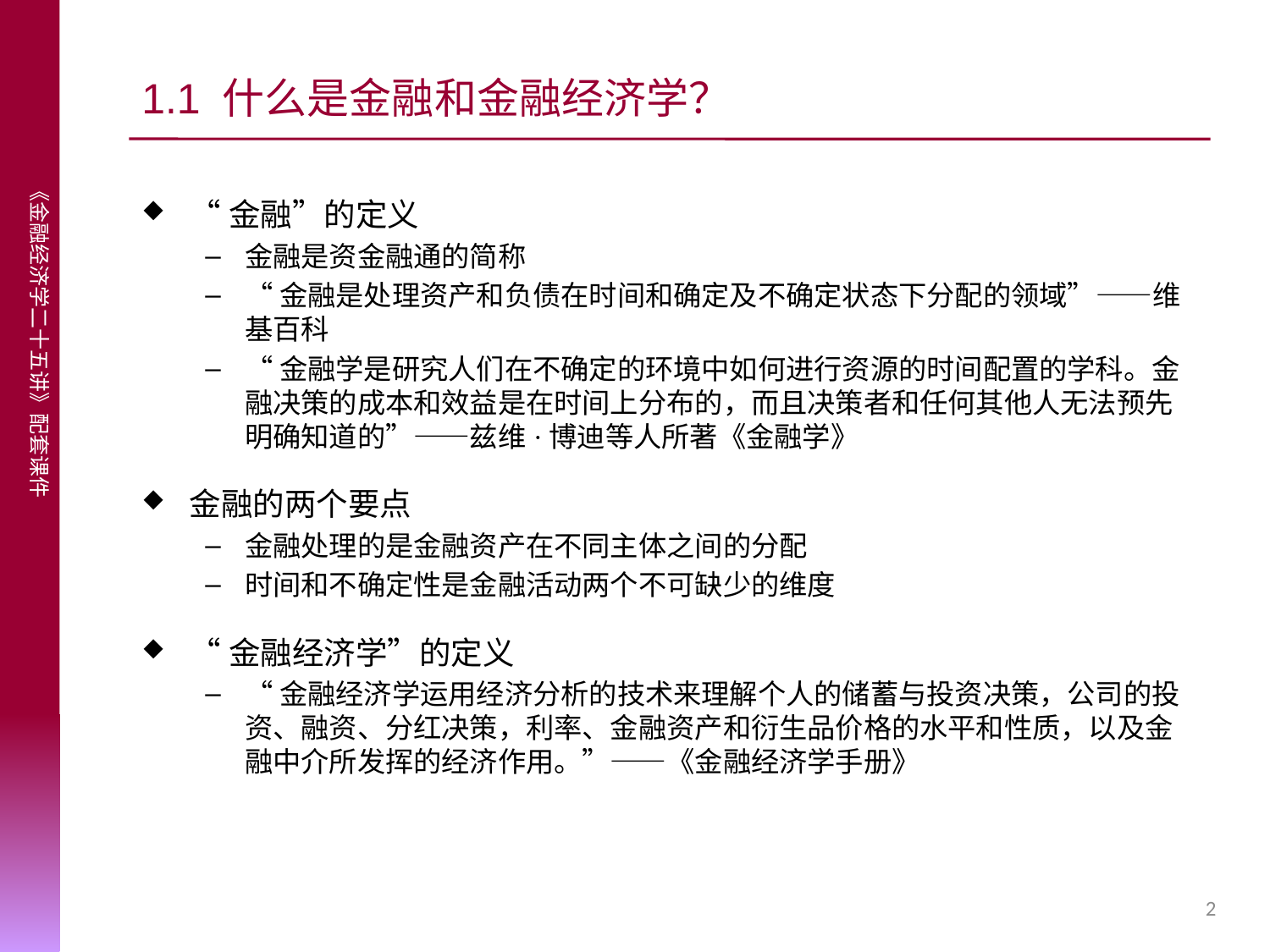

# 1.1 什么是金融和金融经济学？
“金融”的定义
金融是资金融通的简称
“金融是处理资产和负债在时间和确定及不确定状态下分配的领域”——维基百科
“金融学是研究人们在不确定的环境中如何进行资源的时间配置的学科。金融决策的成本和效益是在时间上分布的，而且决策者和任何其他人无法预先明确知道的”——兹维·博迪等人所著《金融学》
金融的两个要点
金融处理的是金融资产在不同主体之间的分配
时间和不确定性是金融活动两个不可缺少的维度
“金融经济学”的定义
“金融经济学运用经济分析的技术来理解个人的储蓄与投资决策，公司的投资、融资、分红决策，利率、金融资产和衍生品价格的水平和性质，以及金融中介所发挥的经济作用。”——《金融经济学手册》

2